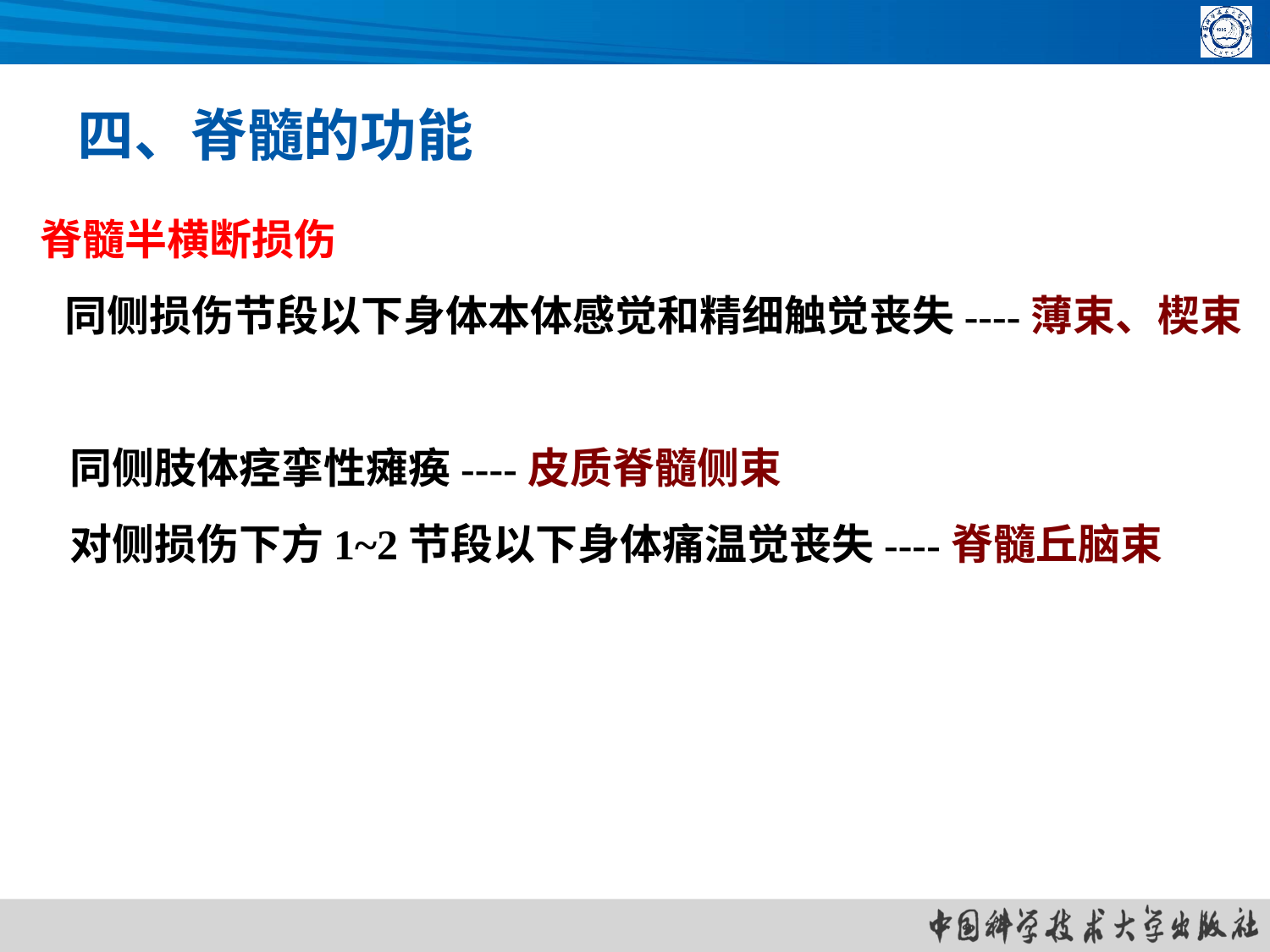

四、脊髓的功能
脊髓半横断损伤
  同侧损伤节段以下身体本体感觉和精细触觉丧失----薄束、楔束
  同侧肢体痉挛性瘫痪----皮质脊髓侧束
  对侧损伤下方1~2节段以下身体痛温觉丧失----脊髓丘脑束